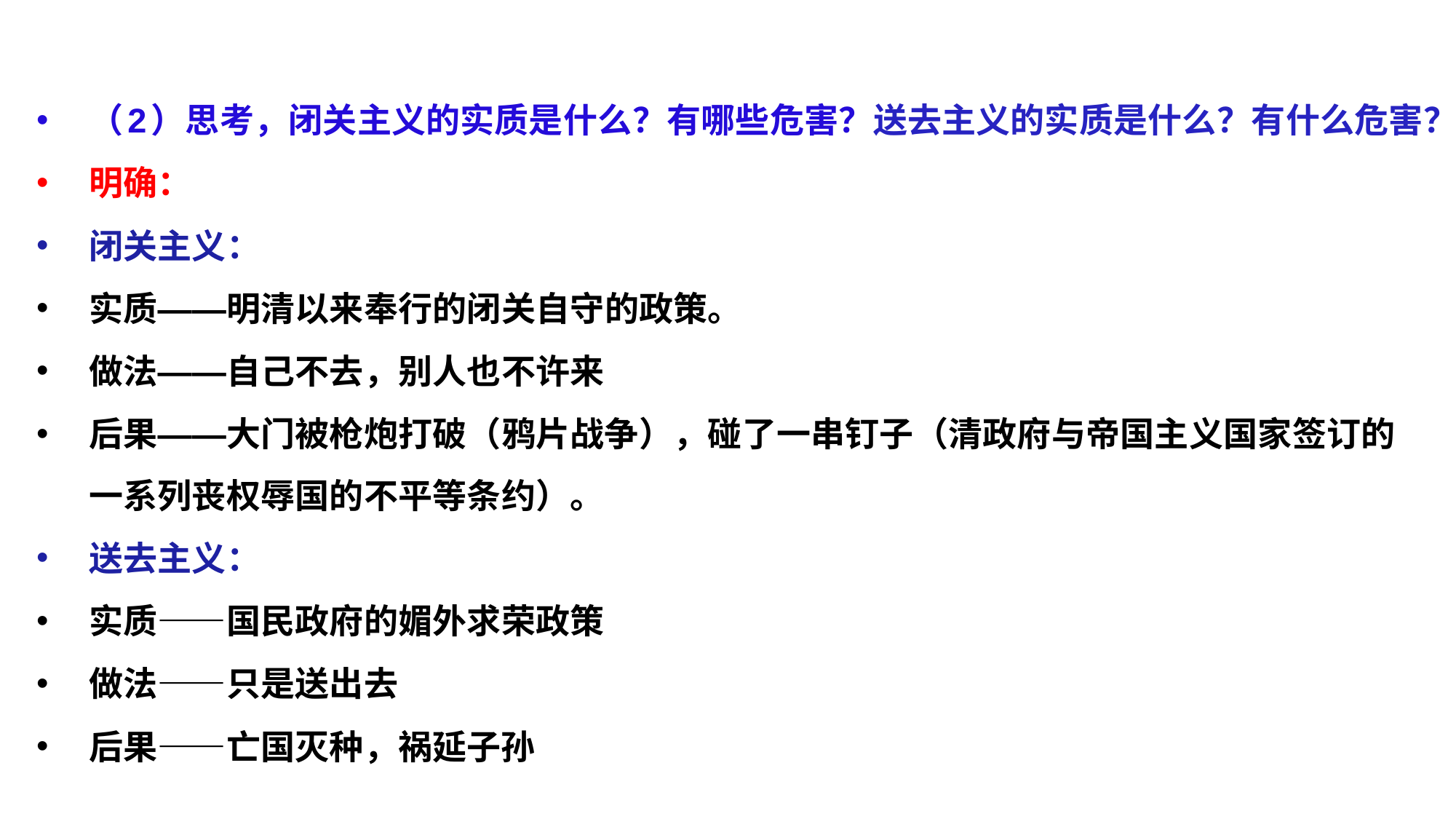

（2）思考，闭关主义的实质是什么？有哪些危害？送去主义的实质是什么？有什么危害？
明确：
闭关主义：
实质——明清以来奉行的闭关自守的政策。
做法——自己不去，别人也不许来
后果——大门被枪炮打破（鸦片战争），碰了一串钉子（清政府与帝国主义国家签订的一系列丧权辱国的不平等条约）。
送去主义：
实质——国民政府的媚外求荣政策
做法——只是送出去
后果——亡国灭种，祸延子孙